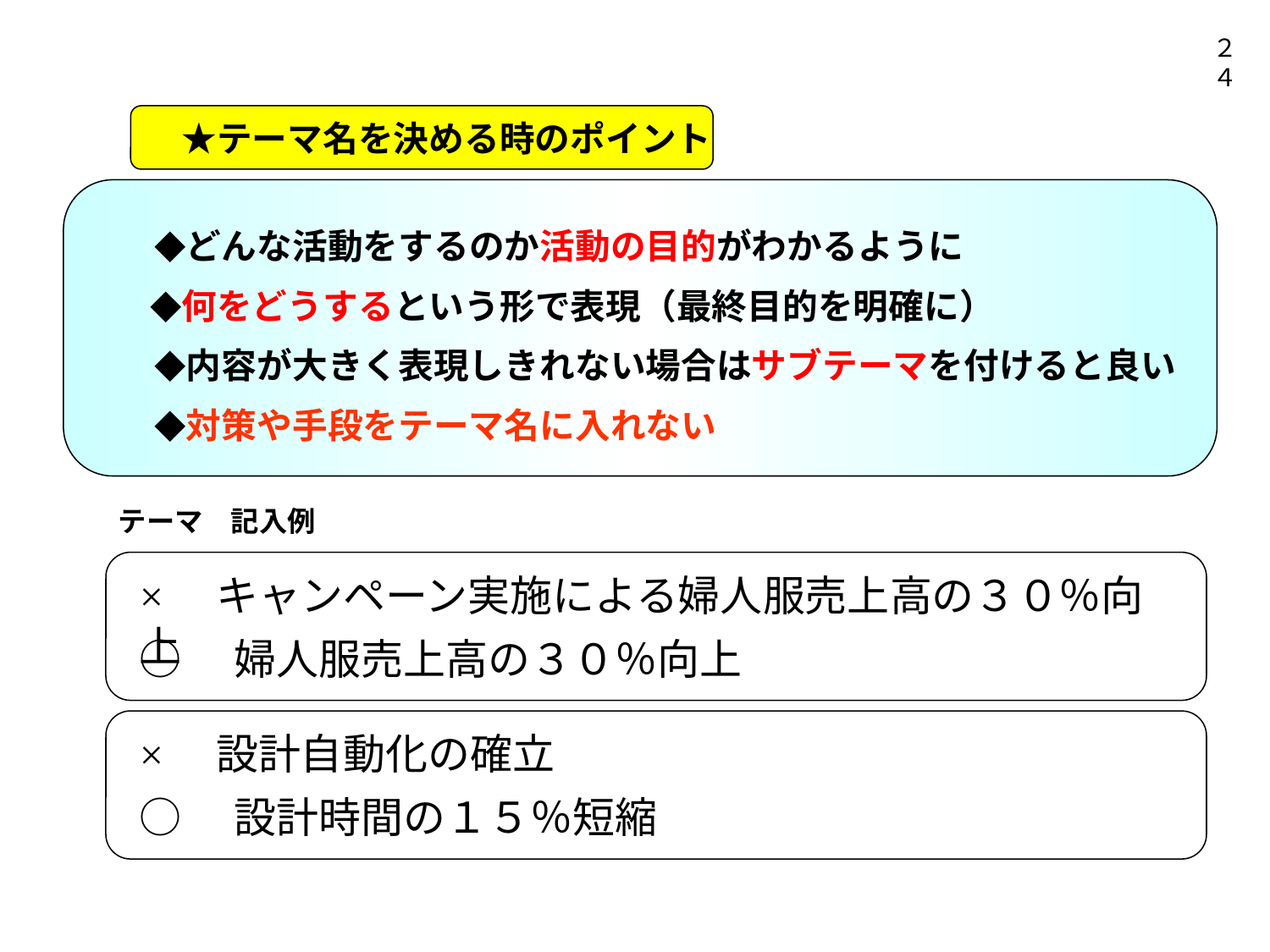

２４
　★テーマ名を決める時のポイント

　 ◆どんな活動をするのか活動の目的がわかるように
　 ◆何をどうするという形で表現（最終目的を明確に）
　 ◆内容が大きく表現しきれない場合はサブテーマを付けると良い
　 ◆対策や手段をテーマ名に入れない
テーマ　記入例

×　キャンペーン実施による婦人服売上高の３０％向上
○　婦人服売上高の３０％向上

×　設計自動化の確立
○　設計時間の１５％短縮